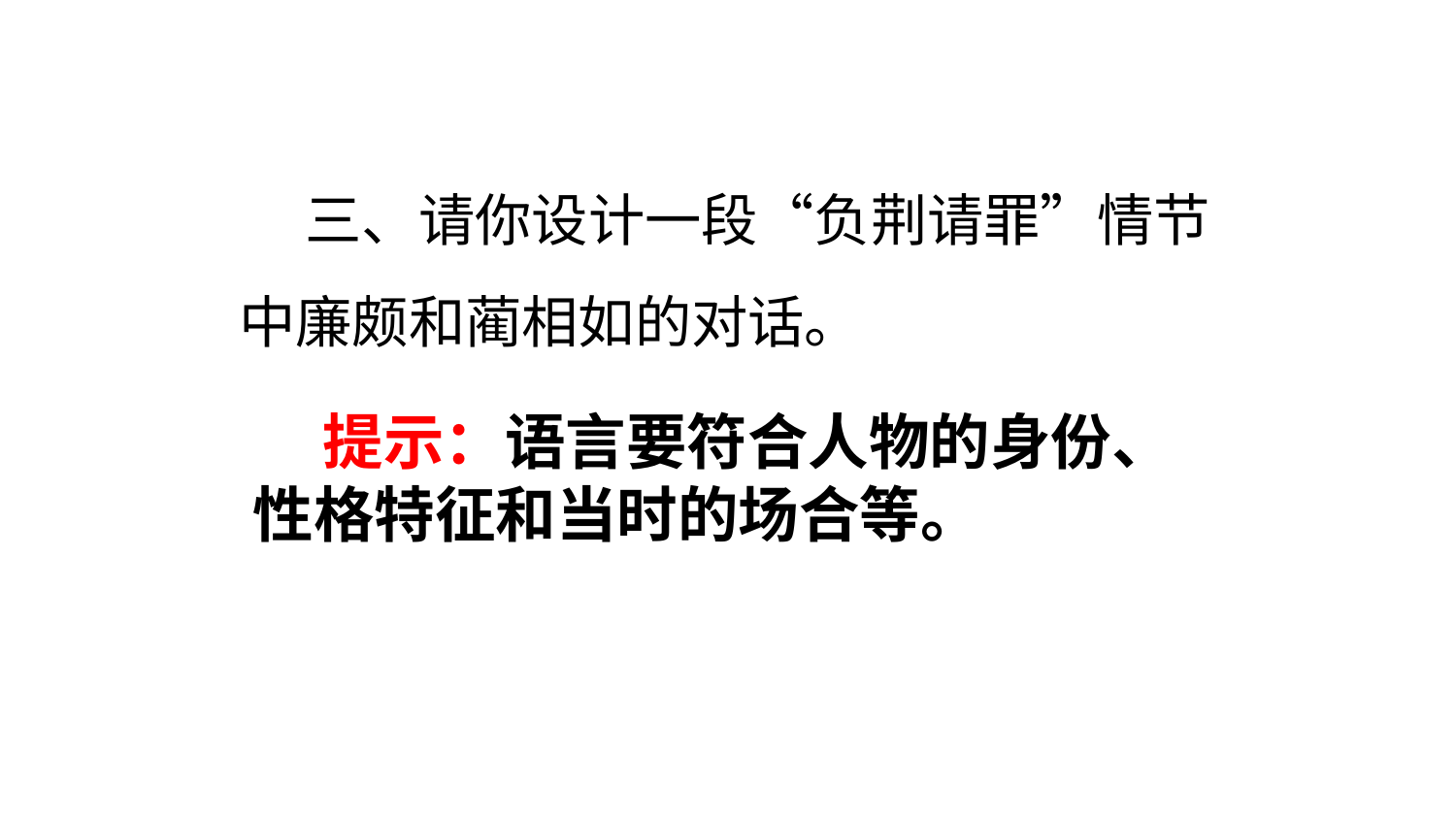

三、请你设计一段“负荆请罪”情节中廉颇和蔺相如的对话。
    提示：语言要符合人物的身份、性格特征和当时的场合等。